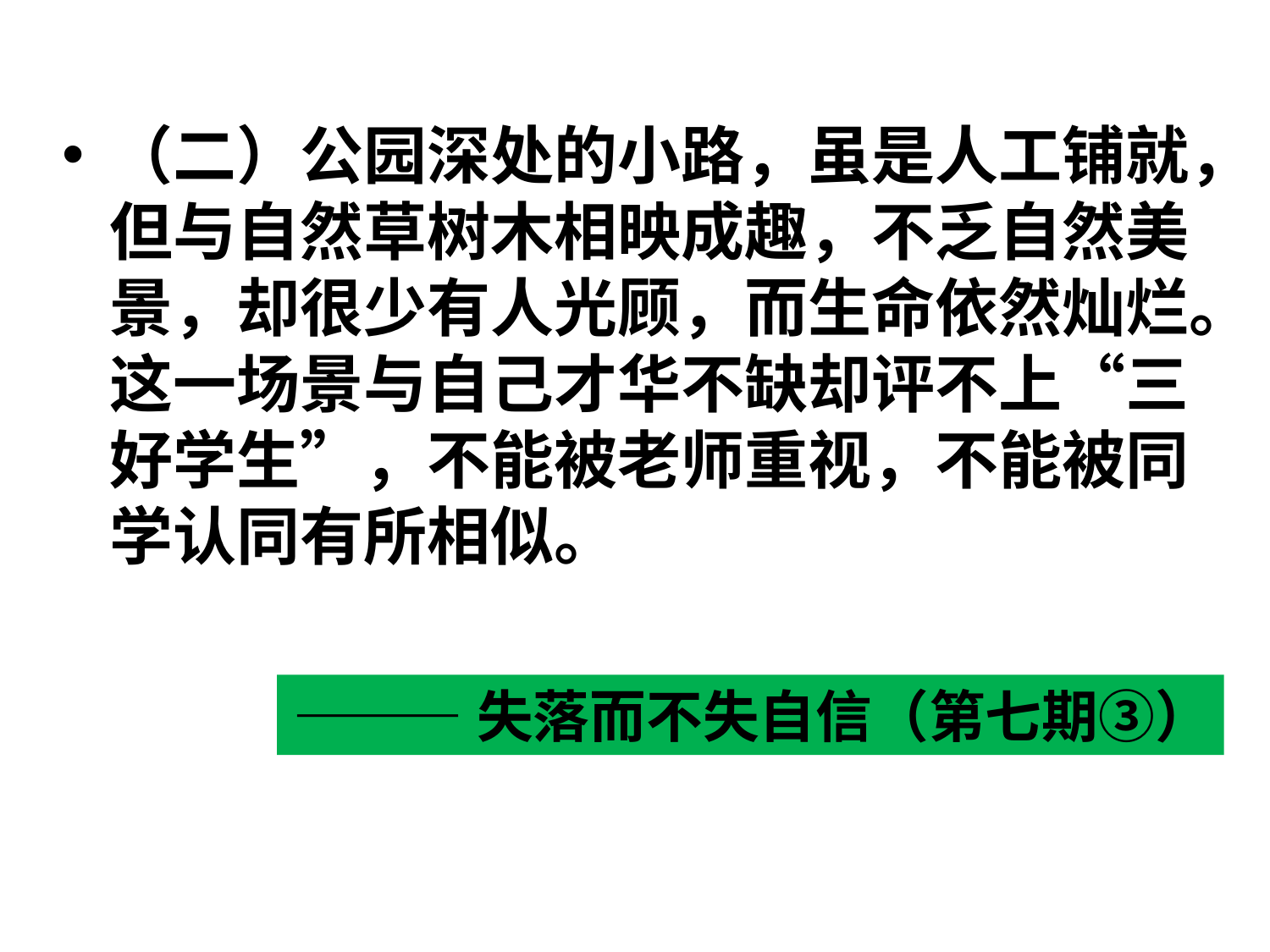

（二）公园深处的小路，虽是人工铺就，但与自然草树木相映成趣，不乏自然美景，却很少有人光顾，而生命依然灿烂。这一场景与自己才华不缺却评不上“三好学生”，不能被老师重视，不能被同学认同有所相似。
 ———失落而不失自信（第七期③）